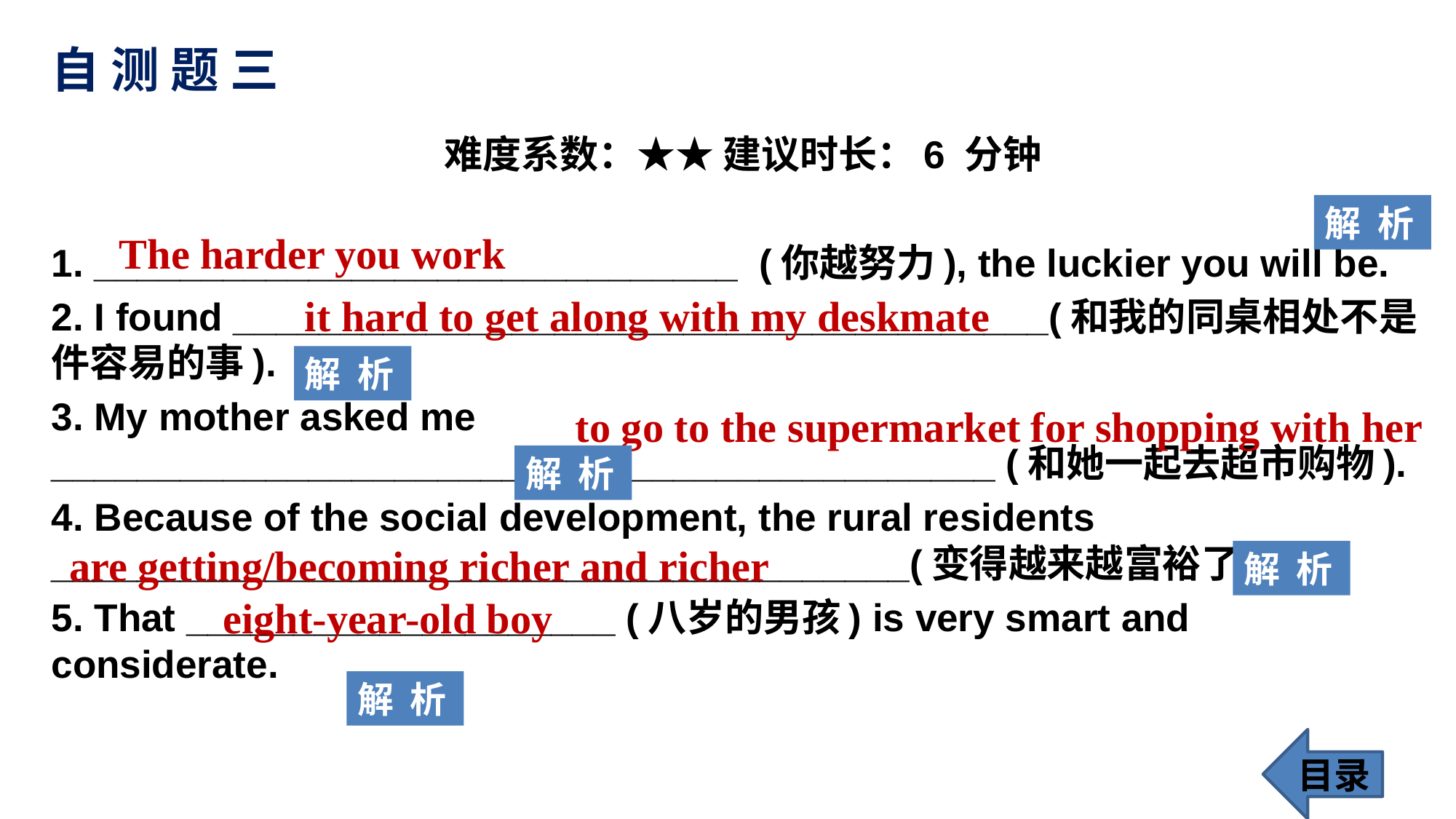

# 自 测 题 三
                                            难度系数：★★ 建议时长：6 分钟

1. ______________________________  (你越努力), the luckier you will be.
2. I found ______________________________________(和我的同桌相处不是件容易的事).
3. My mother asked me ____________________________________________ (和她一起去超市购物).
4. Because of the social development, the rural residents ________________________________________(变得越来越富裕了).
5. That ____________________ (八岁的男孩) is very smart and considerate.

解  析
The harder you work
it hard to get along with my deskmate
解  析
to go to the supermarket for shopping with her
解  析
are getting/becoming richer and richer
解  析
eight-year-old boy
解  析
目录
46